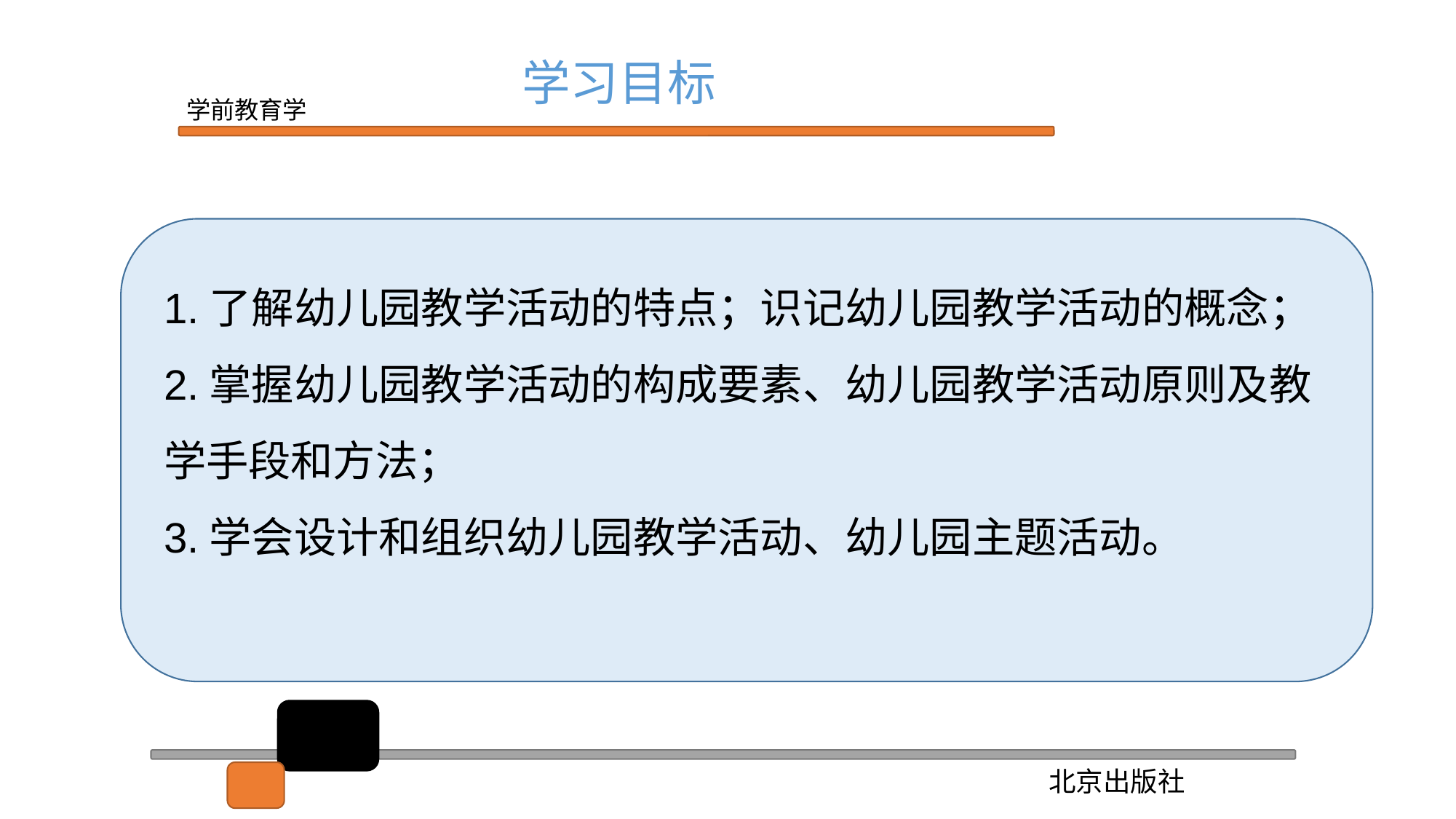

学习目标

1.了解幼儿园教学活动的特点；识记幼儿园教学活动的概念；
2.掌握幼儿园教学活动的构成要素、幼儿园教学活动原则及教学手段和方法；
3.学会设计和组织幼儿园教学活动、幼儿园主题活动。